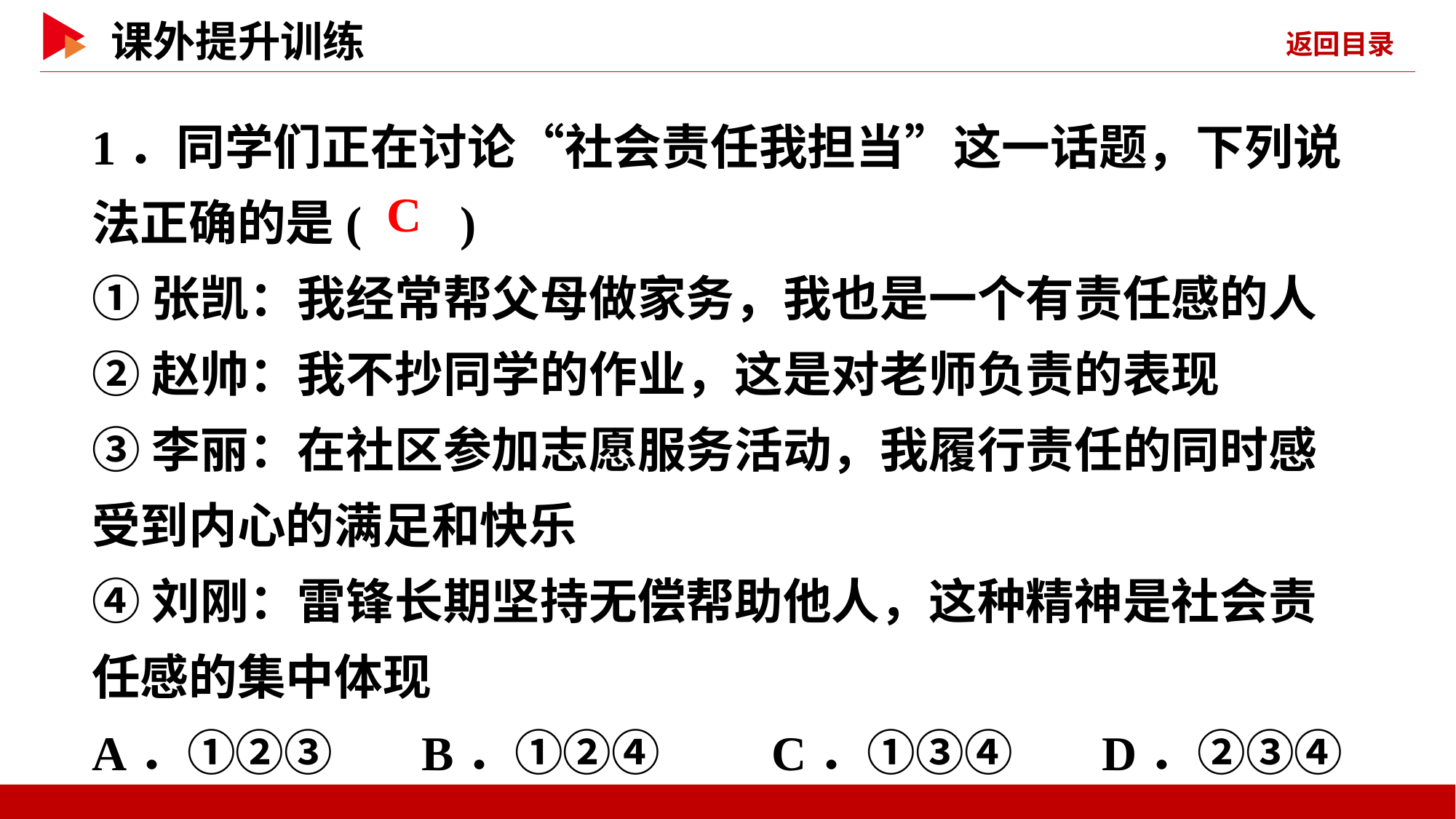

1．同学们正在讨论“社会责任我担当”这一话题，下列说法正确的是(        )
①张凯：我经常帮父母做家务，我也是一个有责任感的人
②赵帅：我不抄同学的作业，这是对老师负责的表现
③李丽：在社区参加志愿服务活动，我履行责任的同时感受到内心的满足和快乐
④刘刚：雷锋长期坚持无偿帮助他人，这种精神是社会责任感的集中体现
A．①②③       B．①②④         C．①③④       D．②③④
   C